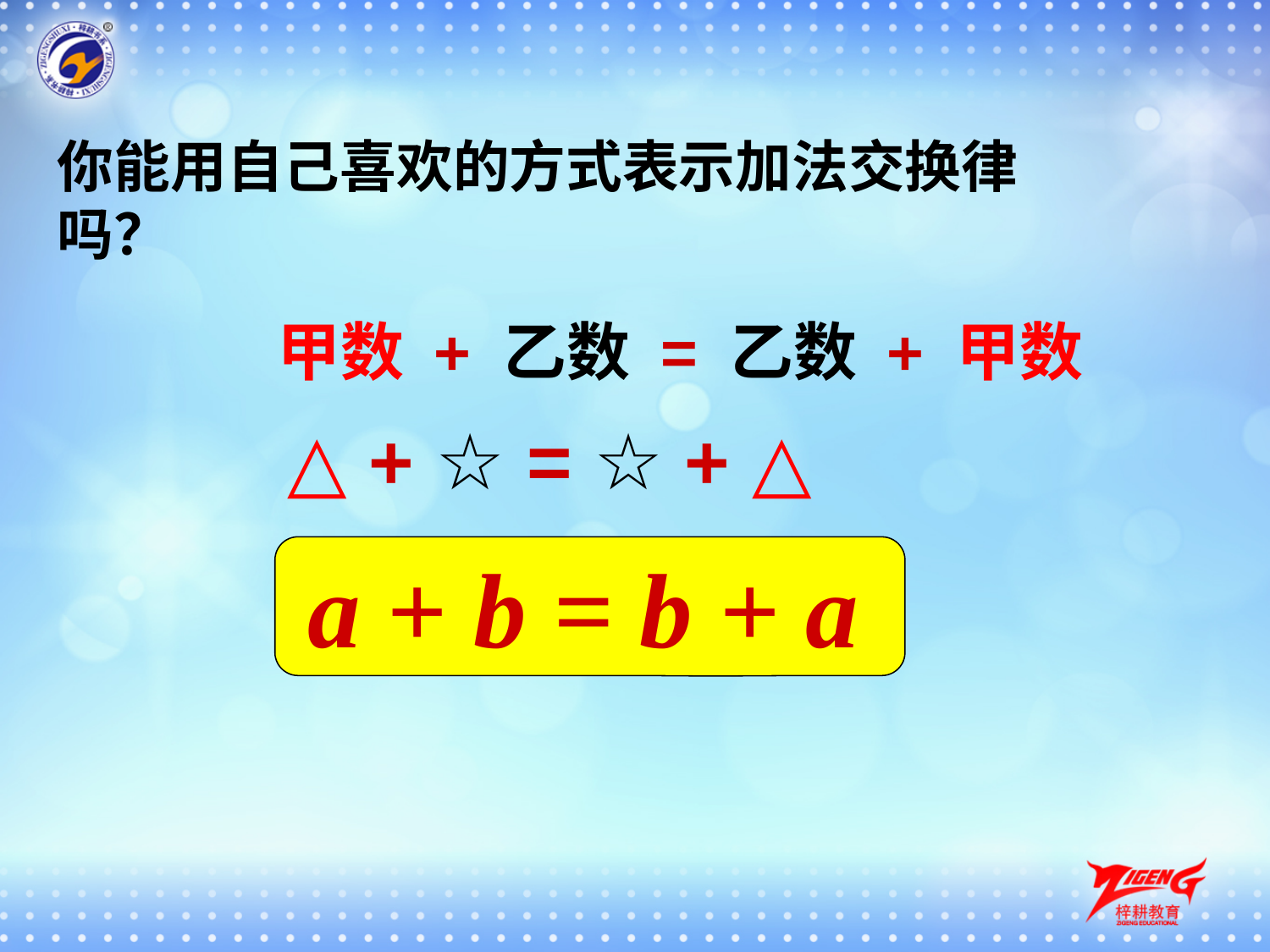

你能用自己喜欢的方式表示加法交换律吗？
甲数 + 乙数 = 乙数 + 甲数
△ + ☆ = ☆ + △
a + b = b + a